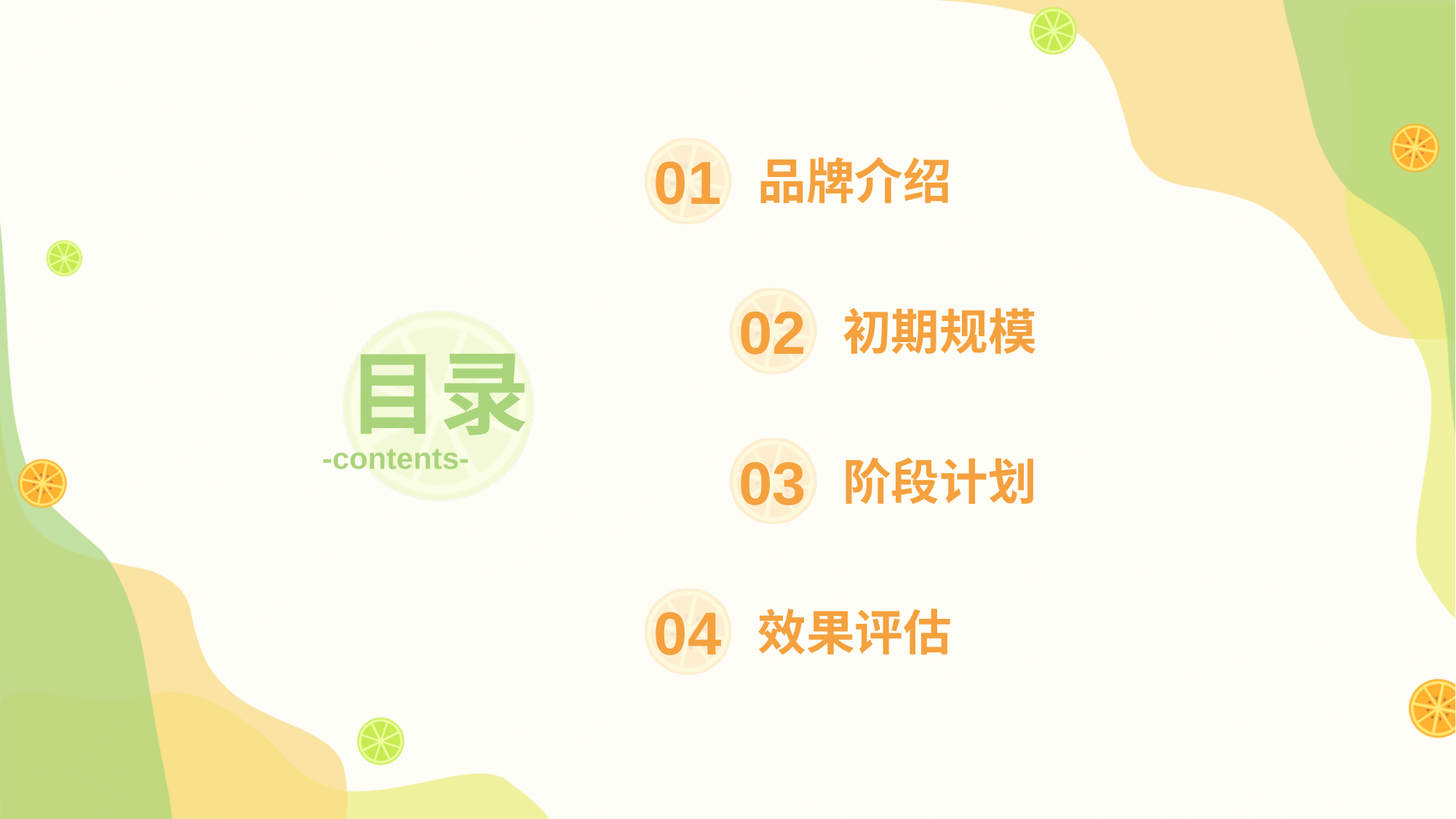

01
品牌介绍

02
初期规模

03
阶段计划

04
效果评估

目录
-contents-